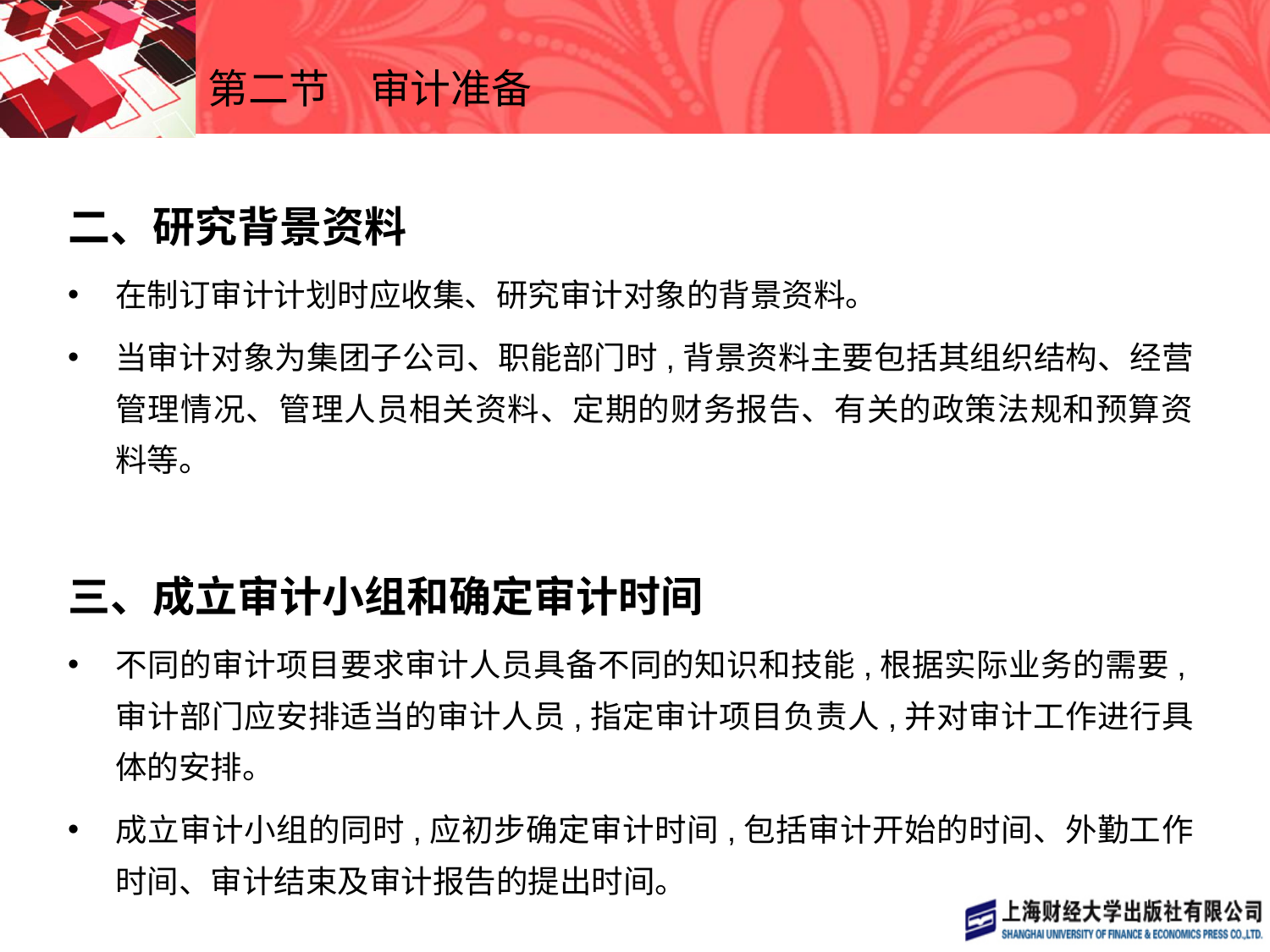

# 第二节　审计准备
二、研究背景资料
在制订审计计划时应收集、研究审计对象的背景资料。
当审计对象为集团子公司、职能部门时,背景资料主要包括其组织结构、经营管理情况、管理人员相关资料、定期的财务报告、有关的政策法规和预算资料等。

三、成立审计小组和确定审计时间
不同的审计项目要求审计人员具备不同的知识和技能,根据实际业务的需要,审计部门应安排适当的审计人员,指定审计项目负责人,并对审计工作进行具体的安排。
成立审计小组的同时,应初步确定审计时间,包括审计开始的时间、外勤工作时间、审计结束及审计报告的提出时间。